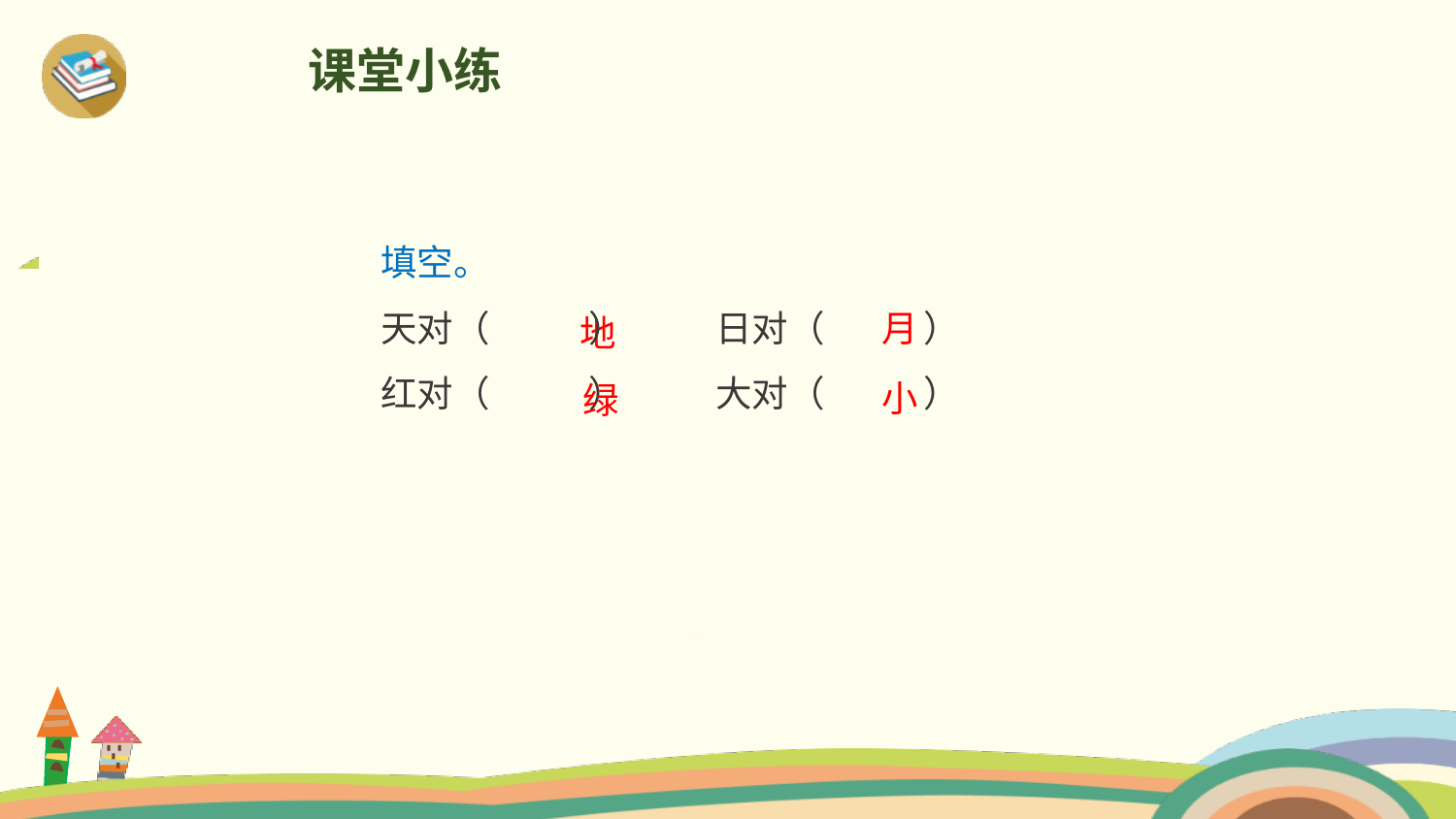

课堂小练
填空。
天对（            ）           日对（            ）
红对（            ）           大对（            ）

 月
 地
 小
 绿